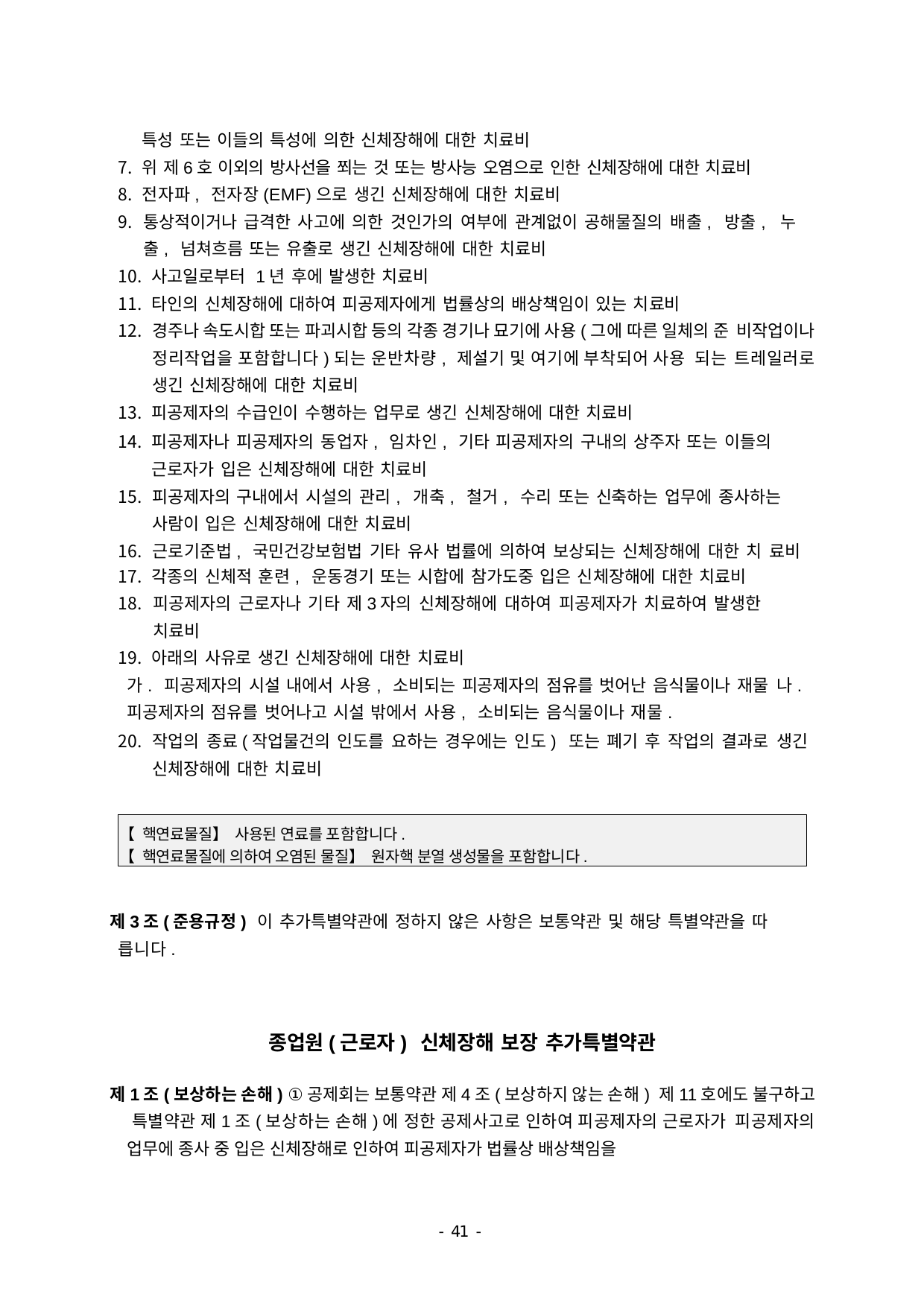

특성 또는 이들의 특성에 의한 신체장해에 대한 치료비
위 제6호 이외의 방사선을 쬐는 것 또는 방사능 오염으로 인한 신체장해에 대한 치료비
전자파, 전자장(EMF)으로 생긴 신체장해에 대한 치료비
통상적이거나 급격한 사고에 의한 것인가의 여부에 관계없이 공해물질의 배출, 방출,  누출, 넘쳐흐름 또는 유출로 생긴 신체장해에 대한 치료비
사고일로부터 1년 후에 발생한 치료비
타인의 신체장해에 대하여 피공제자에게 법률상의 배상책임이 있는 치료비
경주나 속도시합 또는 파괴시합 등의 각종 경기나 묘기에 사용(그에 따른 일체의 준  비작업이나 정리작업을 포함합니다)되는 운반차량, 제설기 및 여기에 부착되어 사용  되는 트레일러로 생긴 신체장해에 대한 치료비
피공제자의 수급인이 수행하는 업무로 생긴 신체장해에 대한 치료비
피공제자나 피공제자의 동업자, 임차인, 기타 피공제자의 구내의 상주자 또는 이들의  근로자가 입은 신체장해에 대한 치료비
피공제자의 구내에서 시설의 관리, 개축, 철거, 수리 또는 신축하는 업무에 종사하는  사람이 입은 신체장해에 대한 치료비
근로기준법, 국민건강보험법 기타 유사 법률에 의하여 보상되는 신체장해에 대한 치  료비
각종의 신체적 훈련, 운동경기 또는 시합에 참가도중 입은 신체장해에 대한 치료비
피공제자의 근로자나 기타 제3자의 신체장해에 대하여 피공제자가 치료하여 발생한  치료비
아래의 사유로 생긴 신체장해에 대한 치료비
가. 피공제자의 시설 내에서 사용, 소비되는 피공제자의 점유를 벗어난 음식물이나 재물  나. 피공제자의 점유를 벗어나고 시설 밖에서 사용, 소비되는 음식물이나 재물.
작업의 종료(작업물건의 인도를 요하는 경우에는 인도) 또는 폐기 후 작업의 결과로  생긴 신체장해에 대한 치료비
【핵연료물질】사용된 연료를 포함합니다.
【핵연료물질에 의하여 오염된 물질】원자핵 분열 생성물을 포함합니다.
제3조(준용규정) 이 추가특별약관에 정하지 않은 사항은 보통약관 및 해당 특별약관을 따  릅니다.
종업원(근로자) 신체장해 보장 추가특별약관

제1조(보상하는 손해) ①공제회는 보통약관 제4조(보상하지 않는 손해) 제11호에도 불구하고  특별약관 제1조(보상하는 손해)에 정한 공제사고로 인하여 피공제자의 근로자가  피공제자의 업무에 종사 중 입은 신체장해로 인하여 피공제자가 법률상 배상책임을
- 41 -